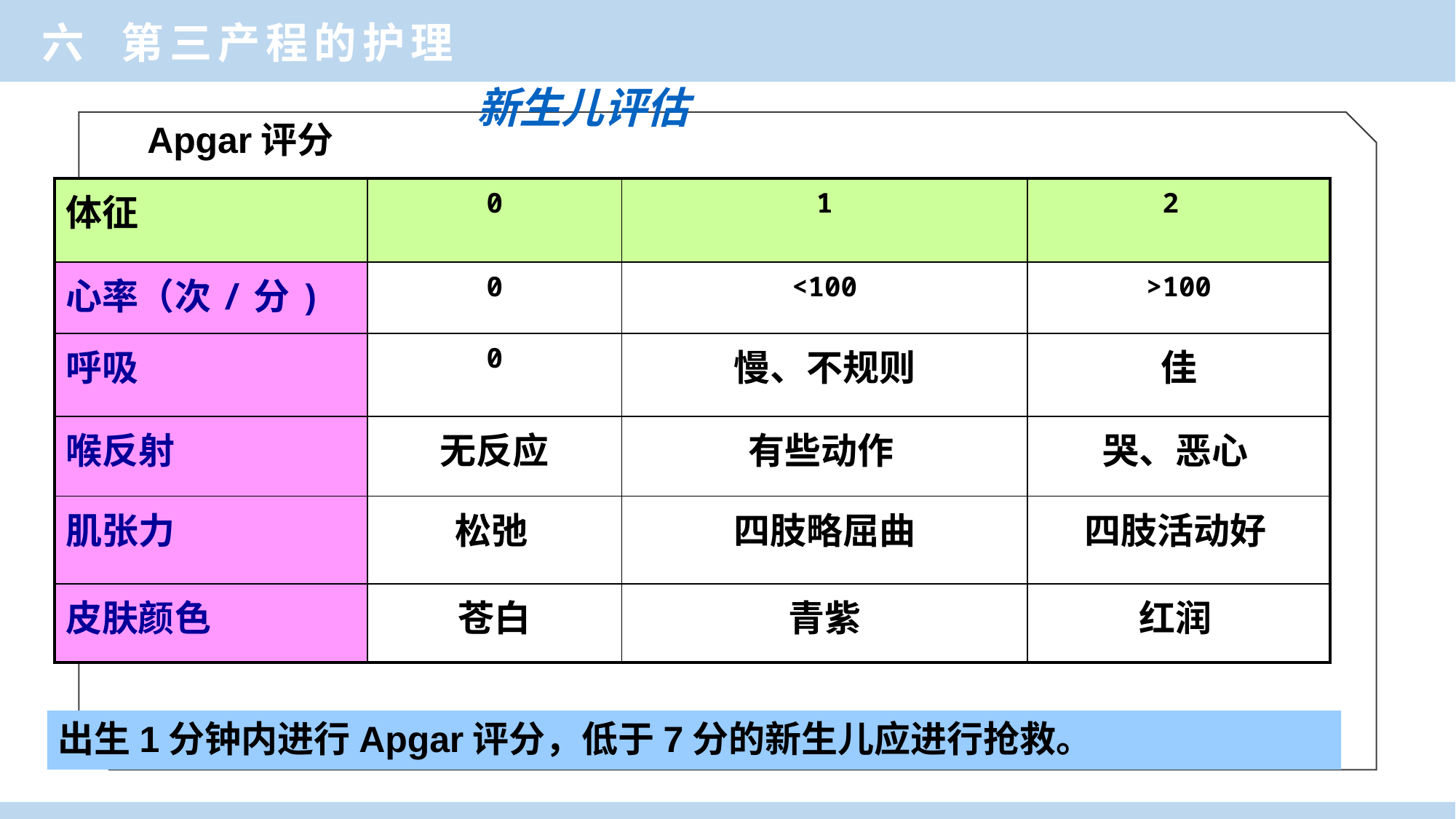

六  第三产程的护理
新生儿评估
Apgar评分

| 体征 | 0 | 1 | 2 |
| --- | --- | --- | --- |
| 心率（次/分) | 0 | <100 | >100 |
| 呼吸 | 0 | 慢、不规则 | 佳 |
| 喉反射 | 无反应 | 有些动作 | 哭、恶心 |
| 肌张力 | 松弛 | 四肢略屈曲 | 四肢活动好 |
| 皮肤颜色 | 苍白 | 青紫 | 红润 |
出生1分钟内进行Apgar评分，低于7分的新生儿应进行抢救。